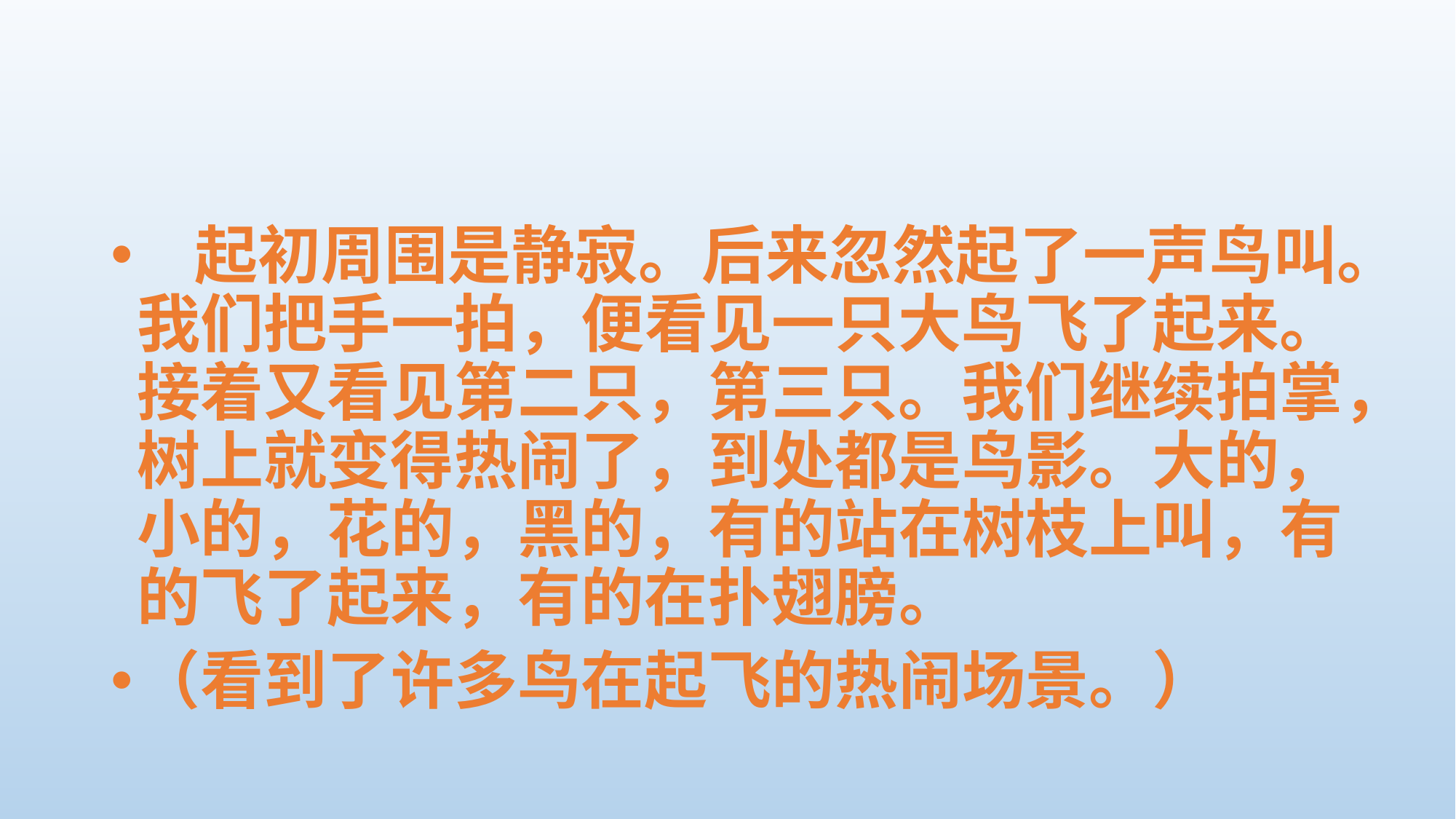

#
   起初周围是静寂。后来忽然起了一声鸟叫。我们把手一拍，便看见一只大鸟飞了起来。接着又看见第二只，第三只。我们继续拍掌，树上就变得热闹了，到处都是鸟影。大的，小的，花的，黑的，有的站在树枝上叫，有的飞了起来，有的在扑翅膀。
（看到了许多鸟在起飞的热闹场景。）